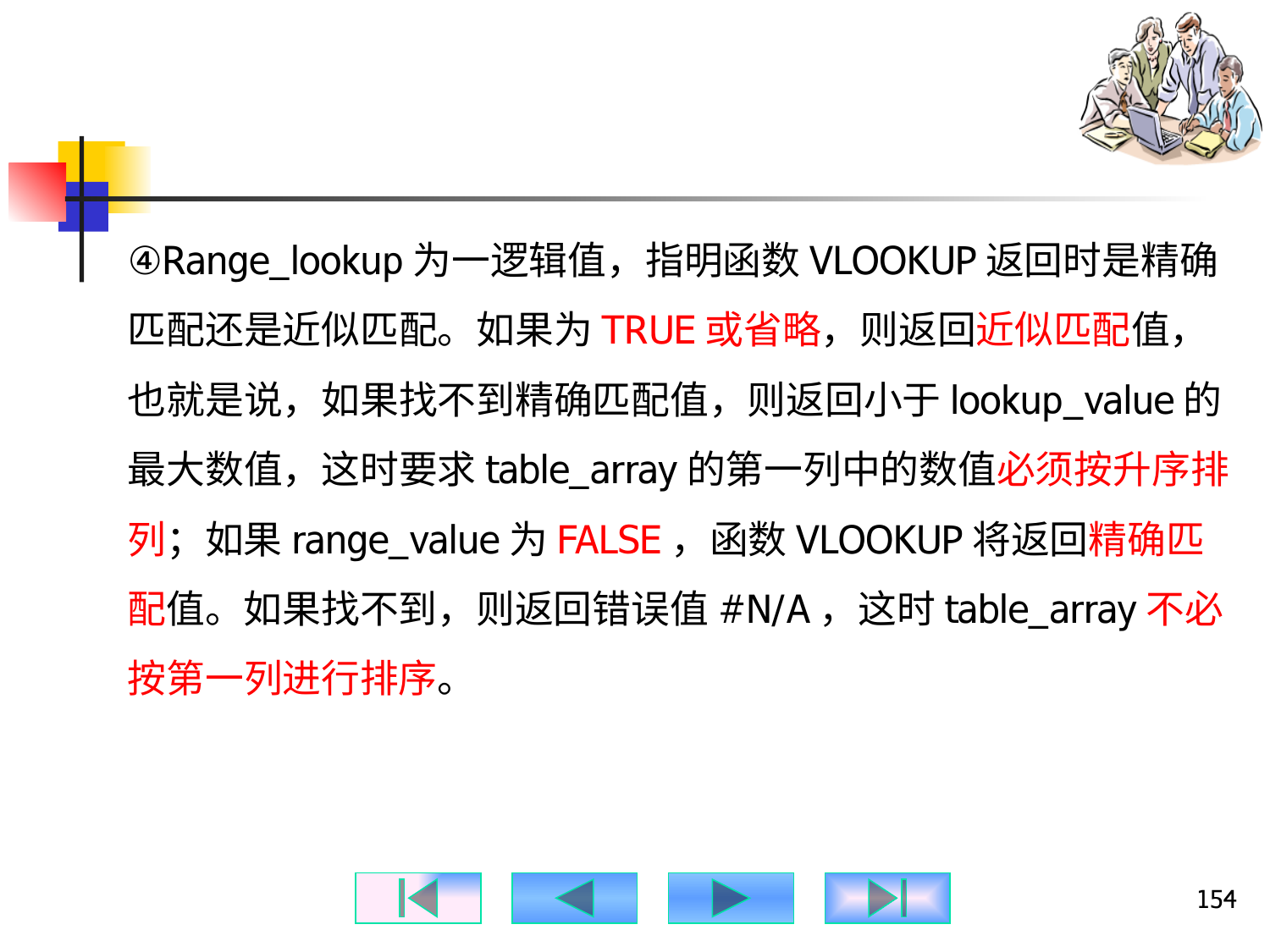

#
④Range_lookup为一逻辑值，指明函数VLOOKUP返回时是精确匹配还是近似匹配。如果为TRUE或省略，则返回近似匹配值，也就是说，如果找不到精确匹配值，则返回小于lookup_value的最大数值，这时要求table_array的第一列中的数值必须按升序排列；如果range_value为FALSE，函数VLOOKUP将返回精确匹配值。如果找不到，则返回错误值#N/A，这时table_array不必按第一列进行排序。

154